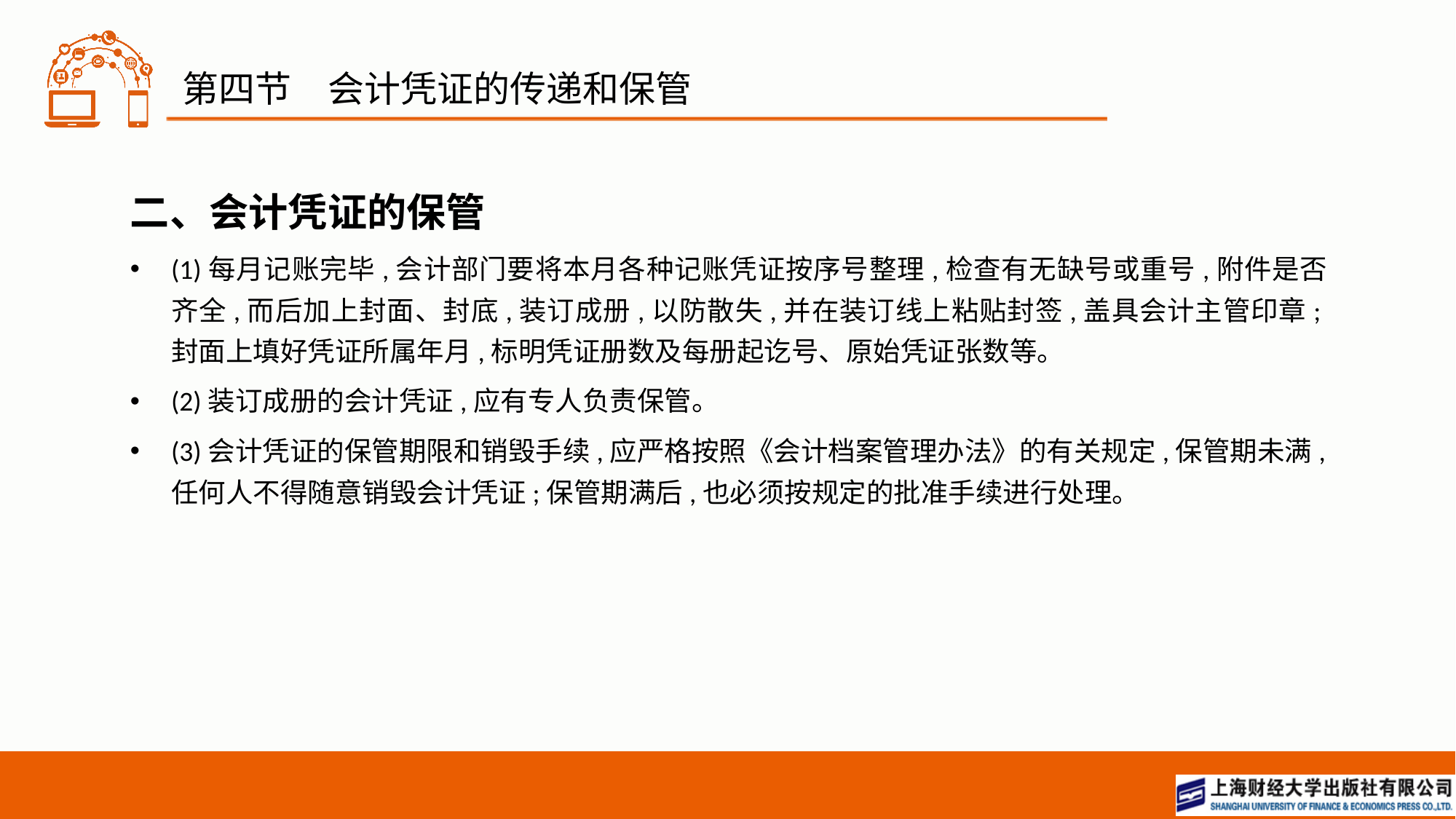

# 第四节　会计凭证的传递和保管
二、会计凭证的保管
(1)每月记账完毕,会计部门要将本月各种记账凭证按序号整理,检查有无缺号或重号,附件是否齐全,而后加上封面、封底,装订成册,以防散失,并在装订线上粘贴封签,盖具会计主管印章;封面上填好凭证所属年月,标明凭证册数及每册起讫号、原始凭证张数等。
(2)装订成册的会计凭证,应有专人负责保管。
(3)会计凭证的保管期限和销毁手续,应严格按照《会计档案管理办法》的有关规定,保管期未满,任何人不得随意销毁会计凭证;保管期满后,也必须按规定的批准手续进行处理。